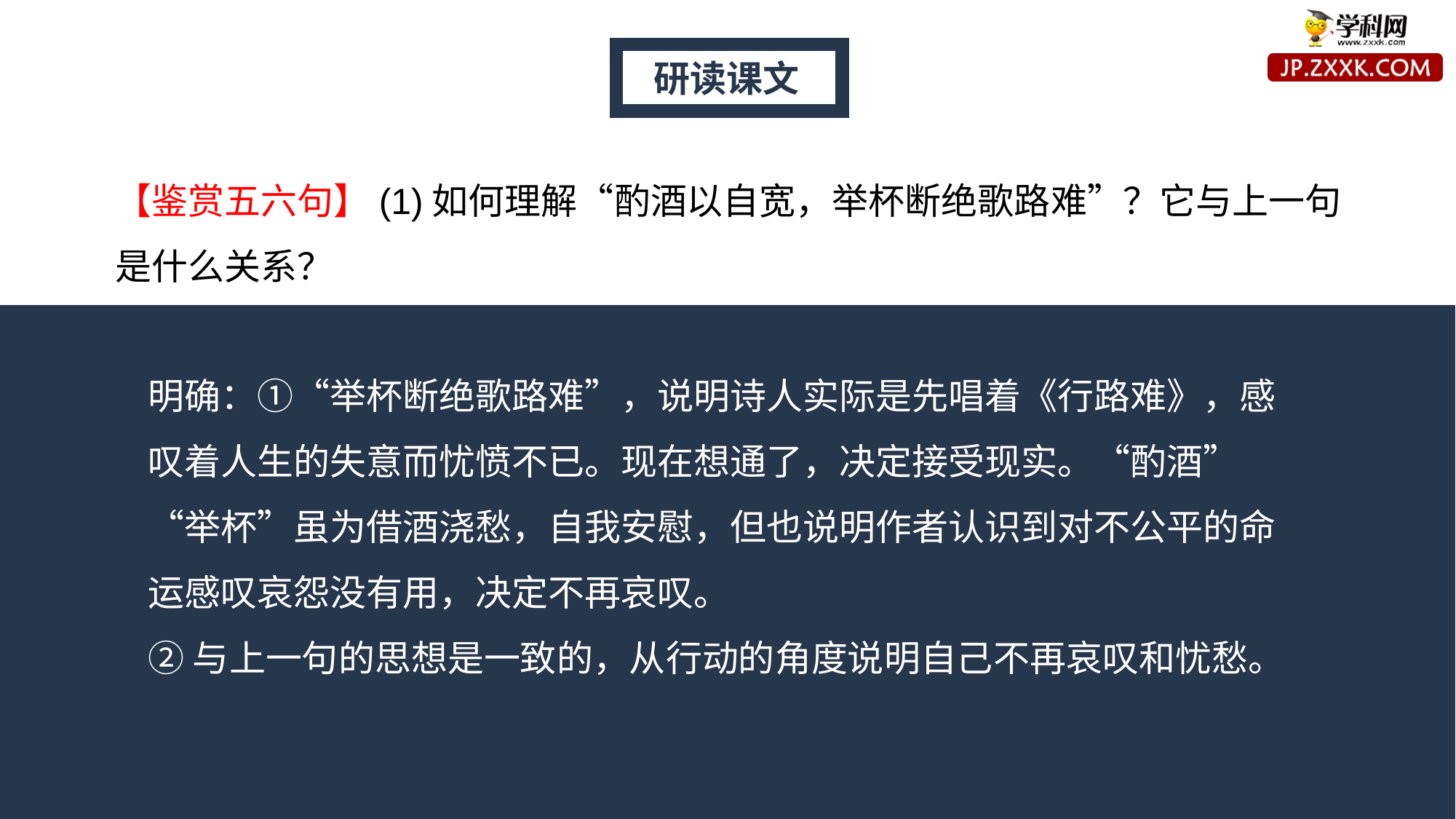

研读课文
【鉴赏五六句】(1)如何理解“酌酒以自宽，举杯断绝歌路难”？它与上一句是什么关系？

明确：①“举杯断绝歌路难”，说明诗人实际是先唱着《行路难》，感叹着人生的失意而忧愤不已。现在想通了，决定接受现实。“酌酒”“举杯”虽为借酒浇愁，自我安慰，但也说明作者认识到对不公平的命运感叹哀怨没有用，决定不再哀叹。
②与上一句的思想是一致的，从行动的角度说明自己不再哀叹和忧愁。